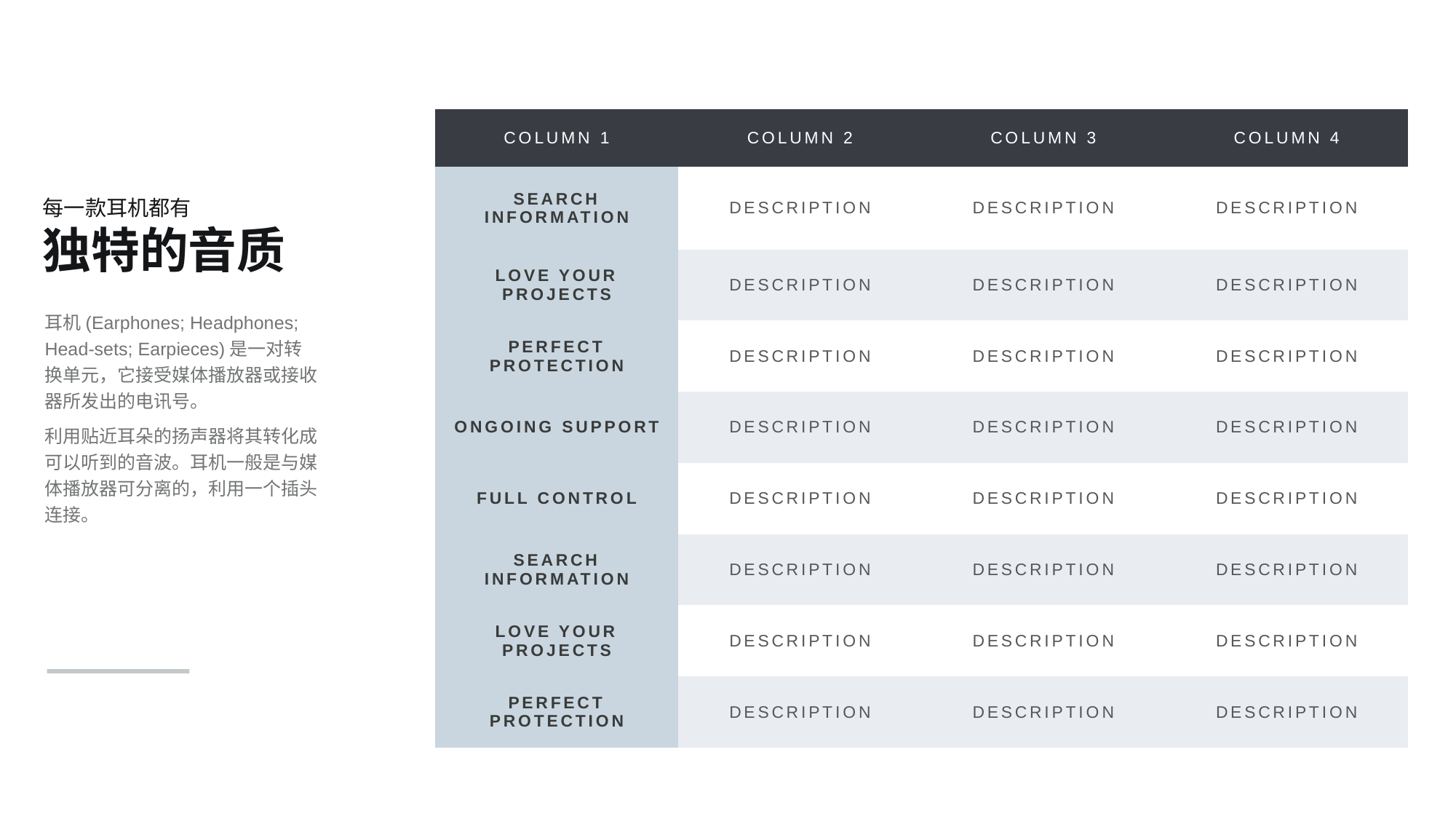

| Column 1 | Column 2 | Column 3 | Column 4 |
| --- | --- | --- | --- |
| Search information | Description | Description | Description |
| Love your projects | Description | Description | Description |
| Perfect protection | Description | Description | Description |
| Ongoing support | Description | Description | Description |
| Full control | Description | Description | Description |
| Search information | Description | Description | Description |
| Love your projects | Description | Description | Description |
| Perfect protection | Description | Description | Description |
每一款耳机都有
独特的音质
耳机(Earphones; Headphones; Head-sets; Earpieces)是一对转换单元，它接受媒体播放器或接收器所发出的电讯号。
利用贴近耳朵的扬声器将其转化成可以听到的音波。耳机一般是与媒体播放器可分离的，利用一个插头连接。